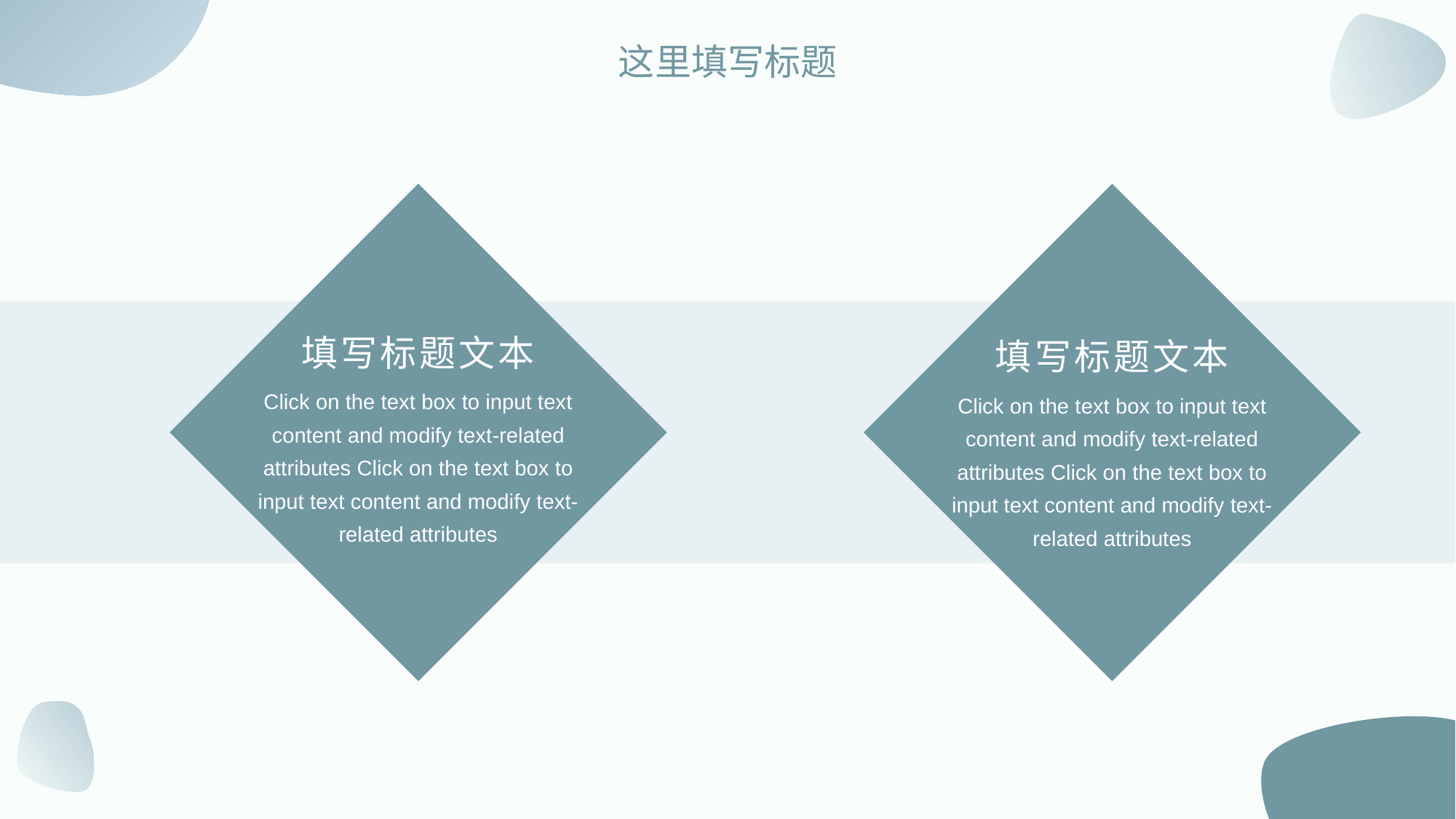

这里填写标题

填写标题文本
填写标题文本
Click on the text box to input text content and modify text-related attributes Click on the text box to input text content and modify text-related attributes
Click on the text box to input text content and modify text-related attributes Click on the text box to input text content and modify text-related attributes